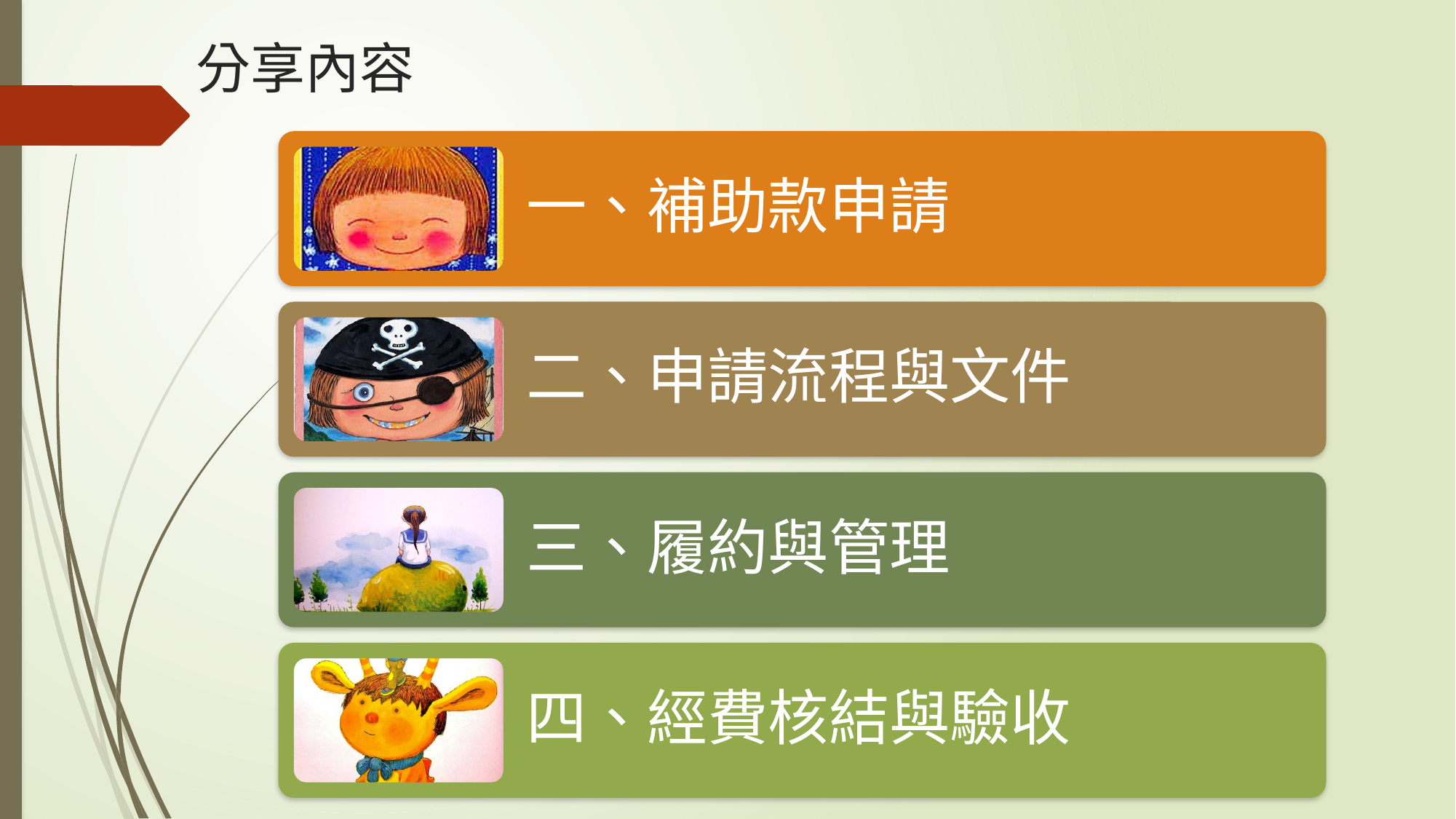

# 分享內容
一、補助款申請
二、申請流程與文件
三、履約與管理
四、經費核結與驗收